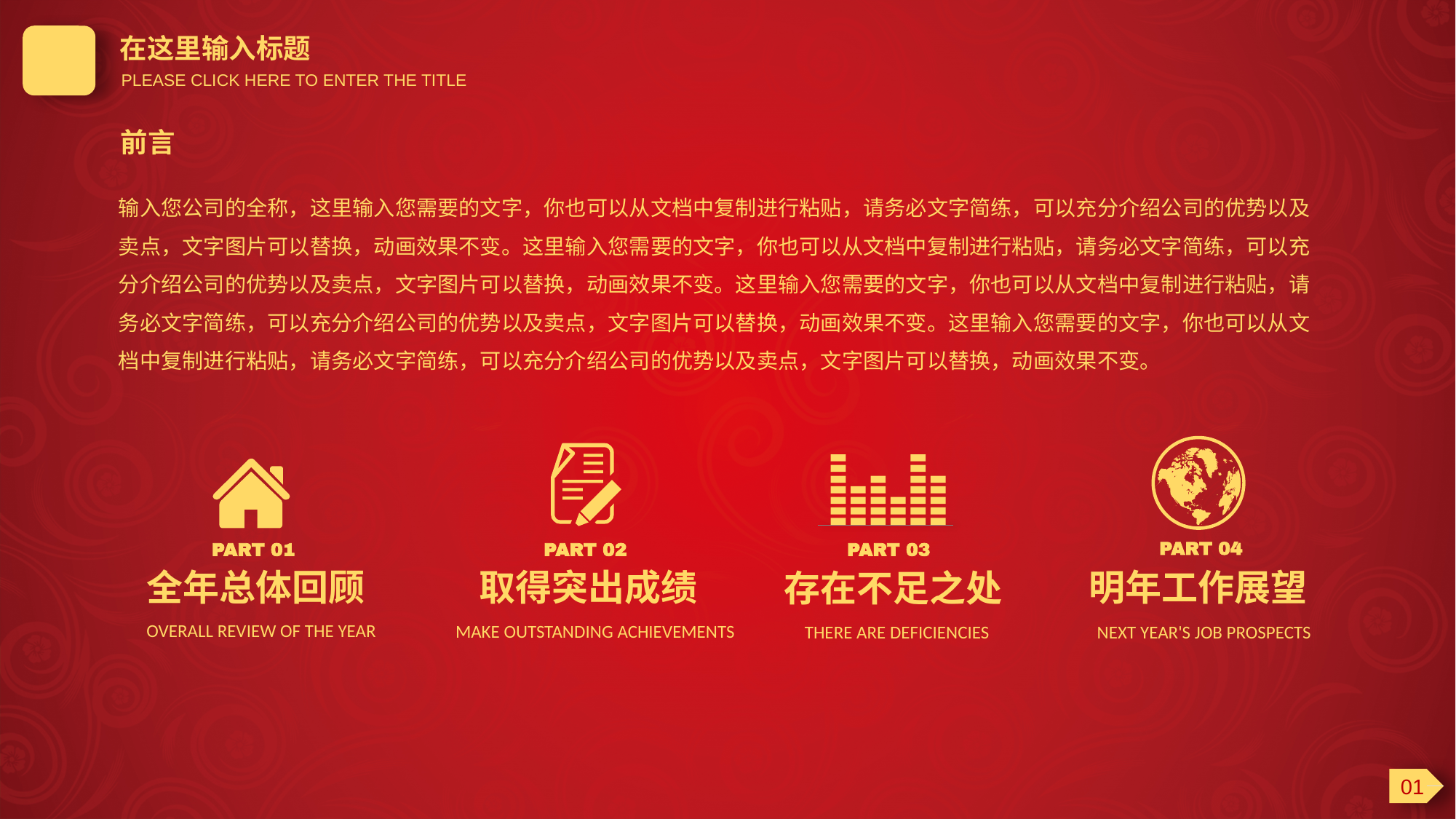

在这里输入标题
PLEASE CLICK HERE TO ENTER THE TITLE
前言
输入您公司的全称，这里输入您需要的文字，你也可以从文档中复制进行粘贴，请务必文字简练，可以充分介绍公司的优势以及卖点，文字图片可以替换，动画效果不变。这里输入您需要的文字，你也可以从文档中复制进行粘贴，请务必文字简练，可以充分介绍公司的优势以及卖点，文字图片可以替换，动画效果不变。这里输入您需要的文字，你也可以从文档中复制进行粘贴，请务必文字简练，可以充分介绍公司的优势以及卖点，文字图片可以替换，动画效果不变。这里输入您需要的文字，你也可以从文档中复制进行粘贴，请务必文字简练，可以充分介绍公司的优势以及卖点，文字图片可以替换，动画效果不变。

PART 04

PART 02

PART 03

PART 01
明年工作展望
NEXT YEAR'S JOB PROSPECTS
  取得突出成绩
MAKE OUTSTANDING ACHIEVEMENTS
    全年总体回顾
OVERALL REVIEW OF THE YEAR
  存在不足之处
THERE ARE DEFICIENCIES
01